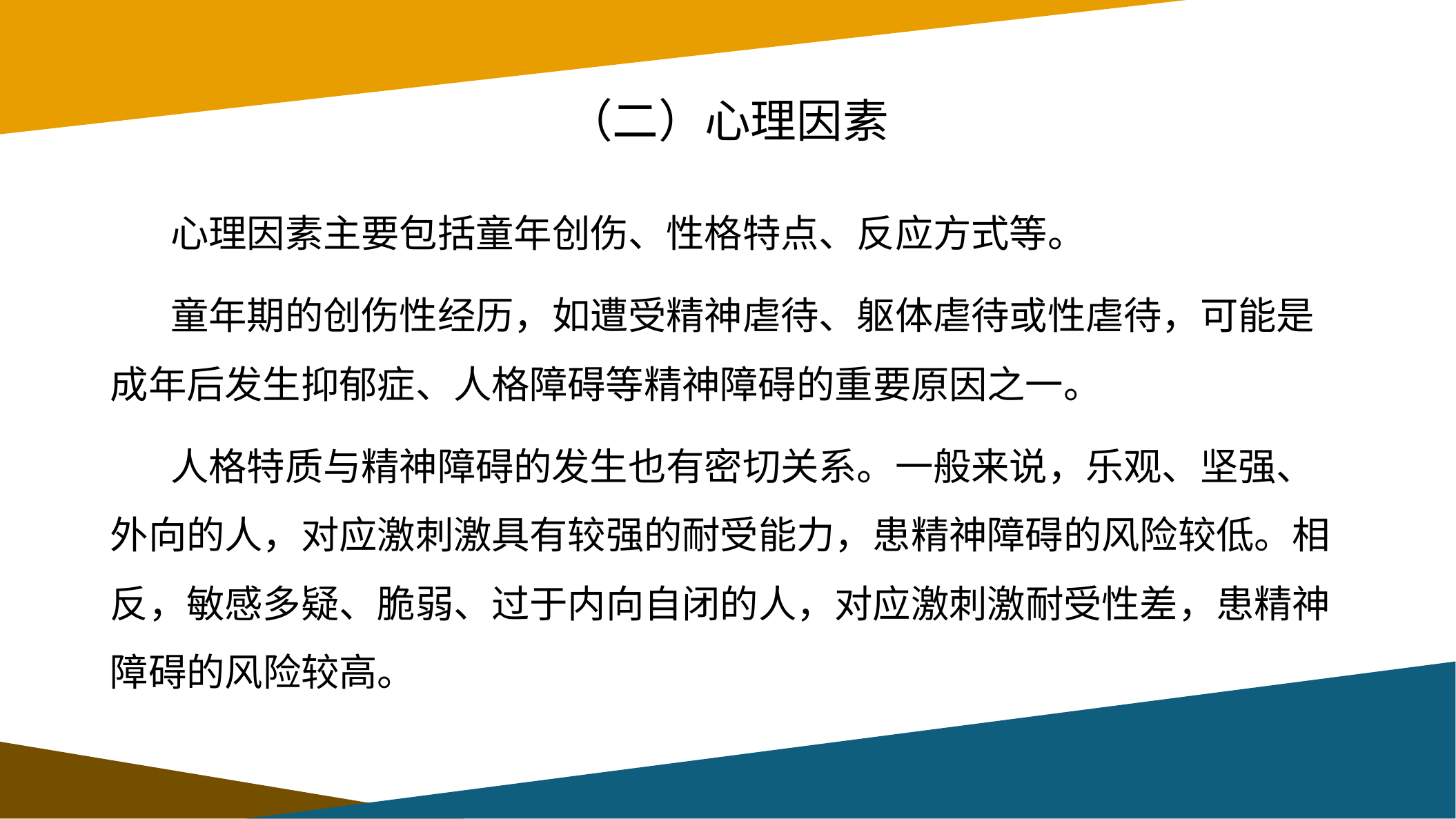

# （二）心理因素
      心理因素主要包括童年创伤、性格特点、反应方式等。
      童年期的创伤性经历，如遭受精神虐待、躯体虐待或性虐待，可能是成年后发生抑郁症、人格障碍等精神障碍的重要原因之一。
      人格特质与精神障碍的发生也有密切关系。一般来说，乐观、坚强、外向的人，对应激刺激具有较强的耐受能力，患精神障碍的风险较低。相反，敏感多疑、脆弱、过于内向自闭的人，对应激刺激耐受性差，患精神障碍的风险较高。